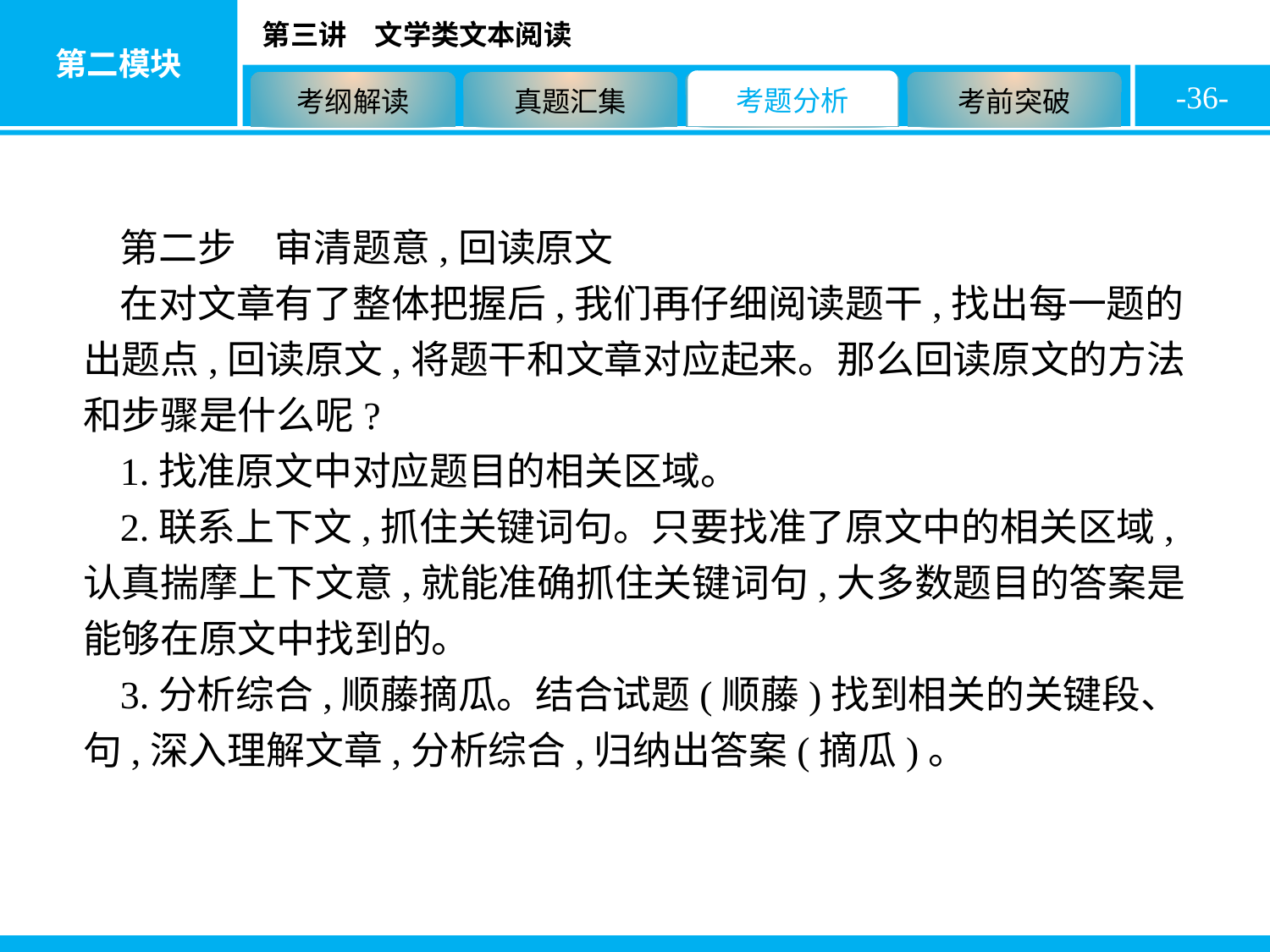

-36-
第二步　审清题意,回读原文
在对文章有了整体把握后,我们再仔细阅读题干,找出每一题的出题点,回读原文,将题干和文章对应起来。那么回读原文的方法和步骤是什么呢?
1.找准原文中对应题目的相关区域。
2.联系上下文,抓住关键词句。只要找准了原文中的相关区域,认真揣摩上下文意,就能准确抓住关键词句,大多数题目的答案是能够在原文中找到的。
3.分析综合,顺藤摘瓜。结合试题(顺藤)找到相关的关键段、句,深入理解文章,分析综合,归纳出答案(摘瓜)。